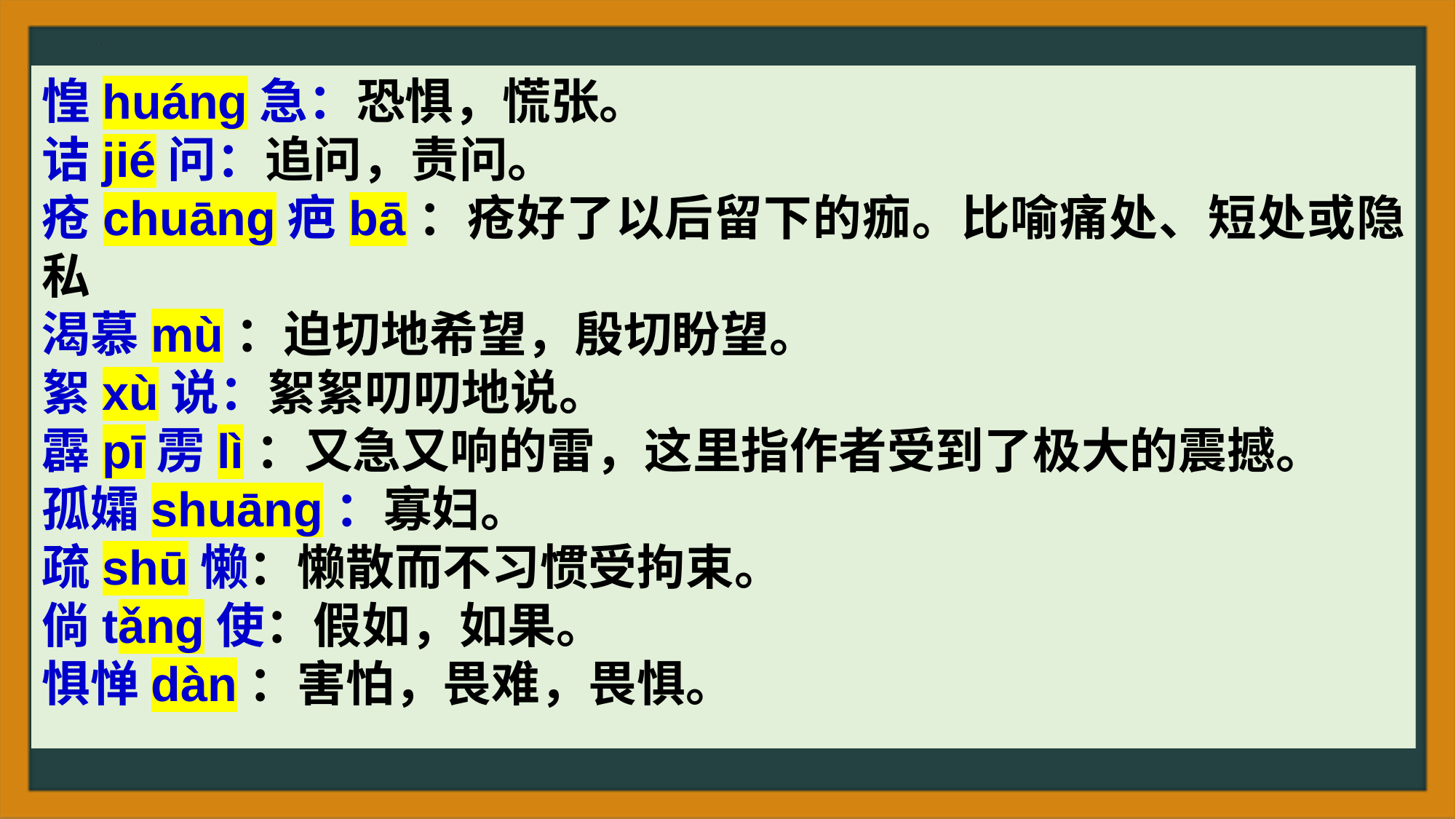

惶huánɡ急：恐惧，慌张。
诘jié问：追问，责问。
疮chuānɡ疤bā：疮好了以后留下的痂。比喻痛处、短处或隐私
渴慕mù：迫切地希望，殷切盼望。
絮xù说：絮絮叨叨地说。
霹pī雳lì：又急又响的雷，这里指作者受到了极大的震撼。
孤孀shuānɡ：寡妇。
疏shū懒：懒散而不习惯受拘束。
倘tǎnɡ使：假如，如果。
惧惮dàn：害怕，畏难，畏惧。